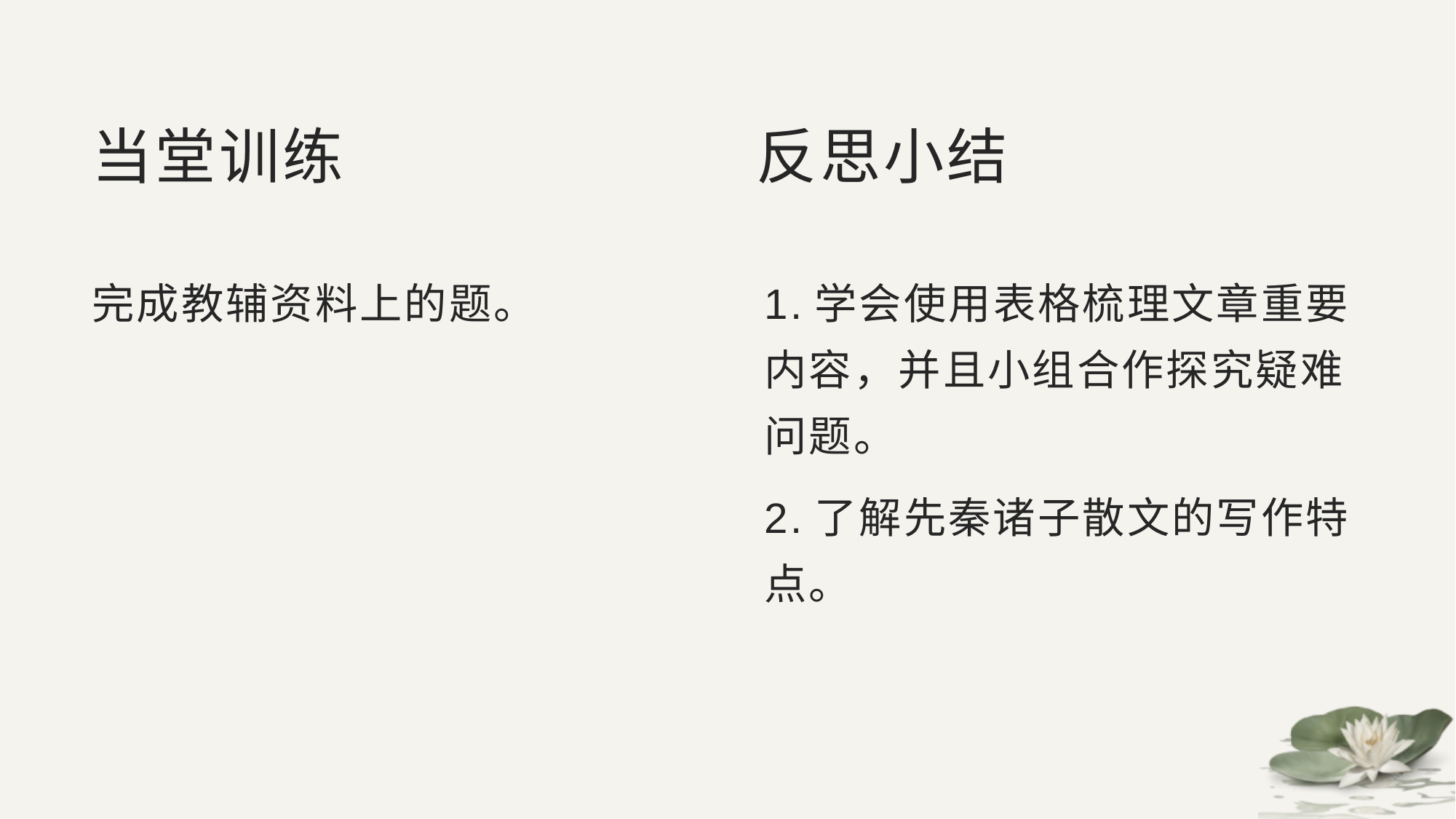

#
当堂训练
反思小结
1.学会使用表格梳理文章重要内容，并且小组合作探究疑难问题。
2.了解先秦诸子散文的写作特点。
完成教辅资料上的题。